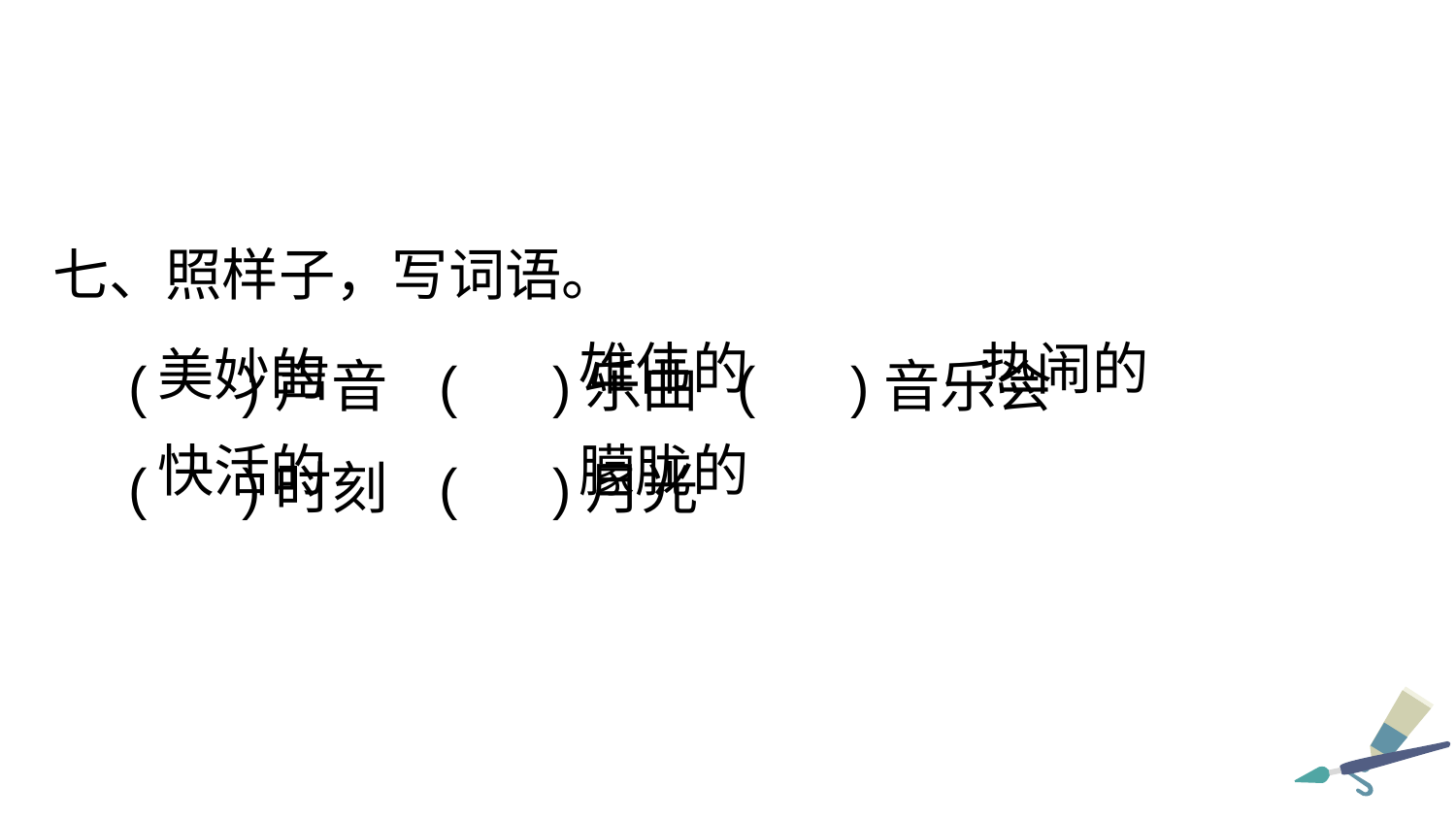

七、照样子，写词语。
(      )声音   (      )乐曲  (      )音乐会
(      )时刻   (      )月光
雄伟的
热闹的
美妙的
快活的
朦胧的